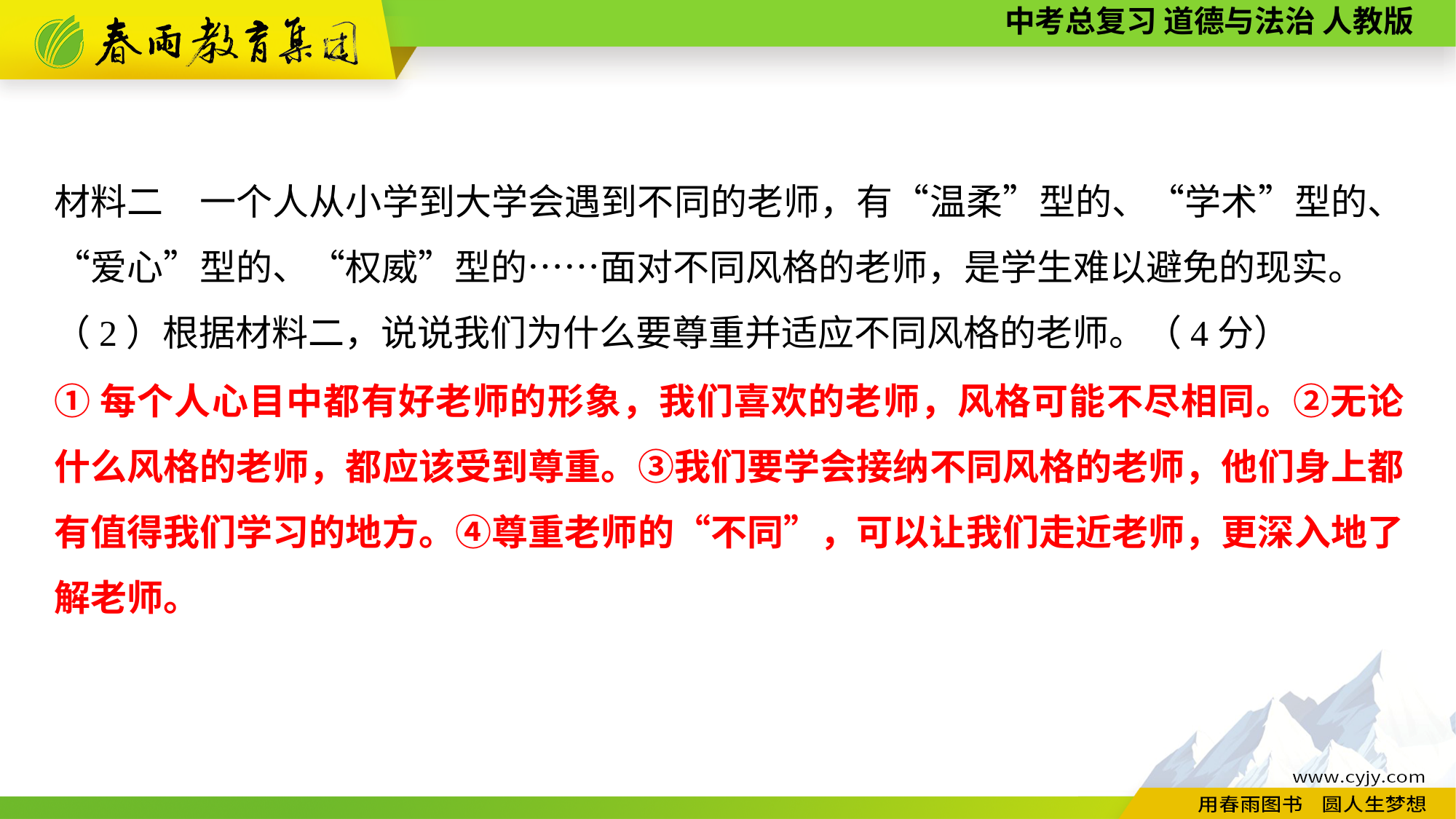

材料二　一个人从小学到大学会遇到不同的老师，有“温柔”型的、“学术”型的、“爱心”型的、“权威”型的……面对不同风格的老师，是学生难以避免的现实。
（2）根据材料二，说说我们为什么要尊重并适应不同风格的老师。（4分）
①每个人心目中都有好老师的形象，我们喜欢的老师，风格可能不尽相同。②无论什么风格的老师，都应该受到尊重。③我们要学会接纳不同风格的老师，他们身上都有值得我们学习的地方。④尊重老师的“不同”，可以让我们走近老师，更深入地了解老师。